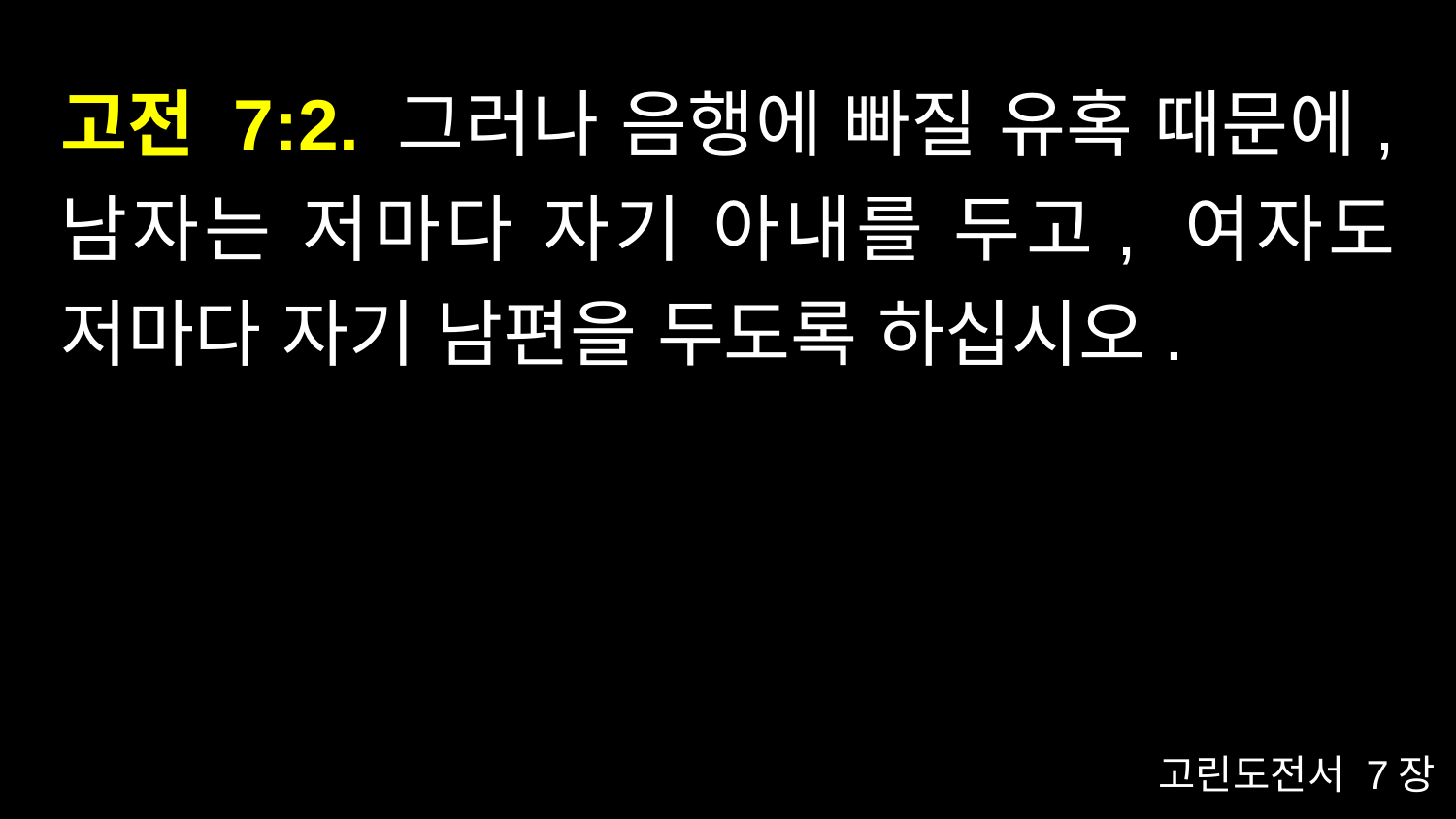

# 고전 7:2. 그러나 음행에 빠질 유혹 때문에, 남자는 저마다 자기 아내를 두고, 여자도 저마다 자기 남편을 두도록 하십시오.
고린도전서 7장